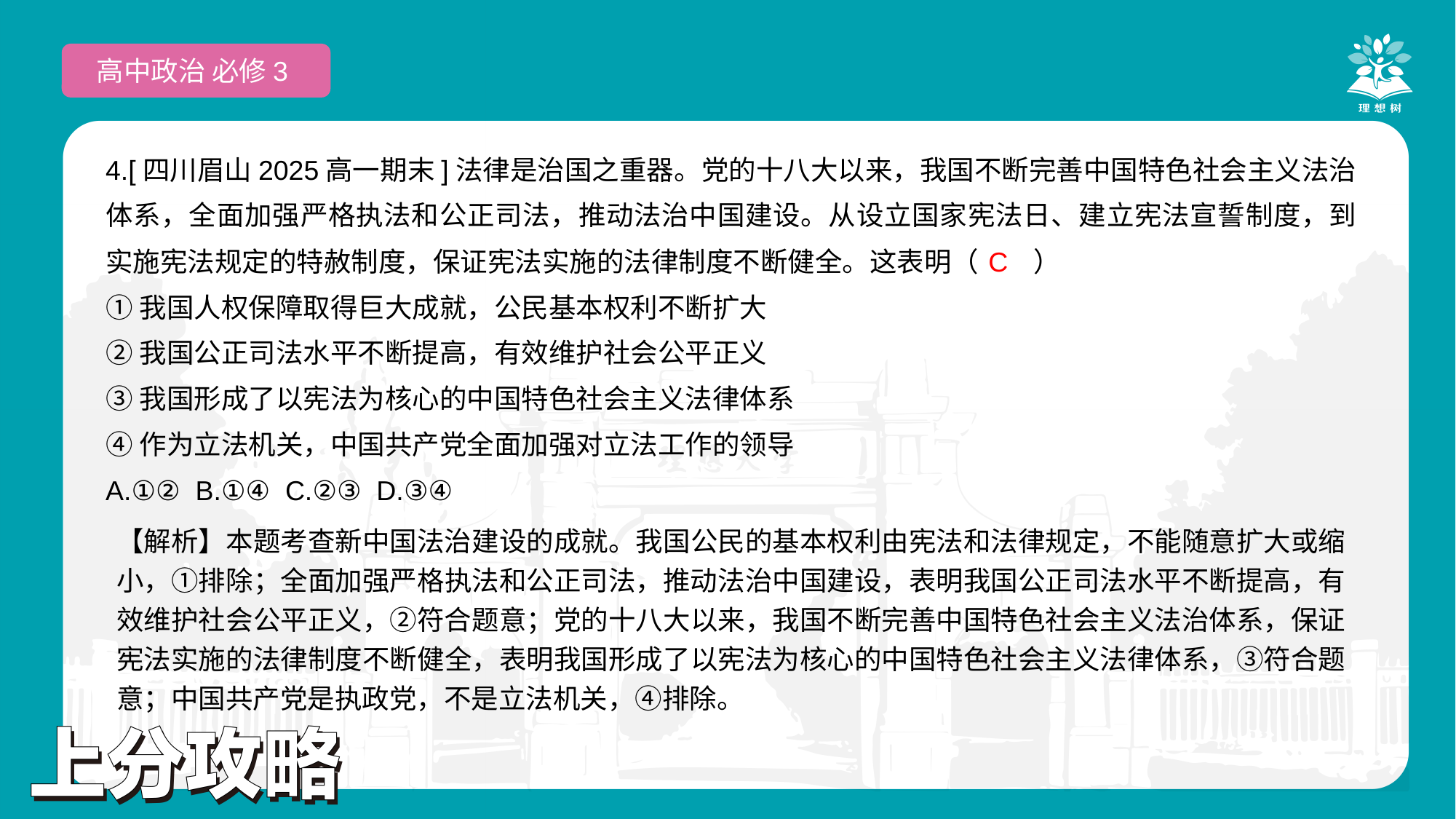

高中政治 必修3
4.[四川眉山2025高一期末]法律是治国之重器。党的十八大以来，我国不断完善中国特色社会主义法治体系，全面加强严格执法和公正司法，推动法治中国建设。从设立国家宪法日、建立宪法宣誓制度，到实施宪法规定的特赦制度，保证宪法实施的法律制度不断健全。这表明（　　）
①我国人权保障取得巨大成就，公民基本权利不断扩大
②我国公正司法水平不断提高，有效维护社会公平正义
③我国形成了以宪法为核心的中国特色社会主义法律体系
④作为立法机关，中国共产党全面加强对立法工作的领导
A.①②  B.①④  C.②③  D.③④
 C
【解析】本题考查新中国法治建设的成就。我国公民的基本权利由宪法和法律规定，不能随意扩大或缩小，①排除；全面加强严格执法和公正司法，推动法治中国建设，表明我国公正司法水平不断提高，有效维护社会公平正义，②符合题意；党的十八大以来，我国不断完善中国特色社会主义法治体系，保证宪法实施的法律制度不断健全，表明我国形成了以宪法为核心的中国特色社会主义法律体系，③符合题意；中国共产党是执政党，不是立法机关，④排除。